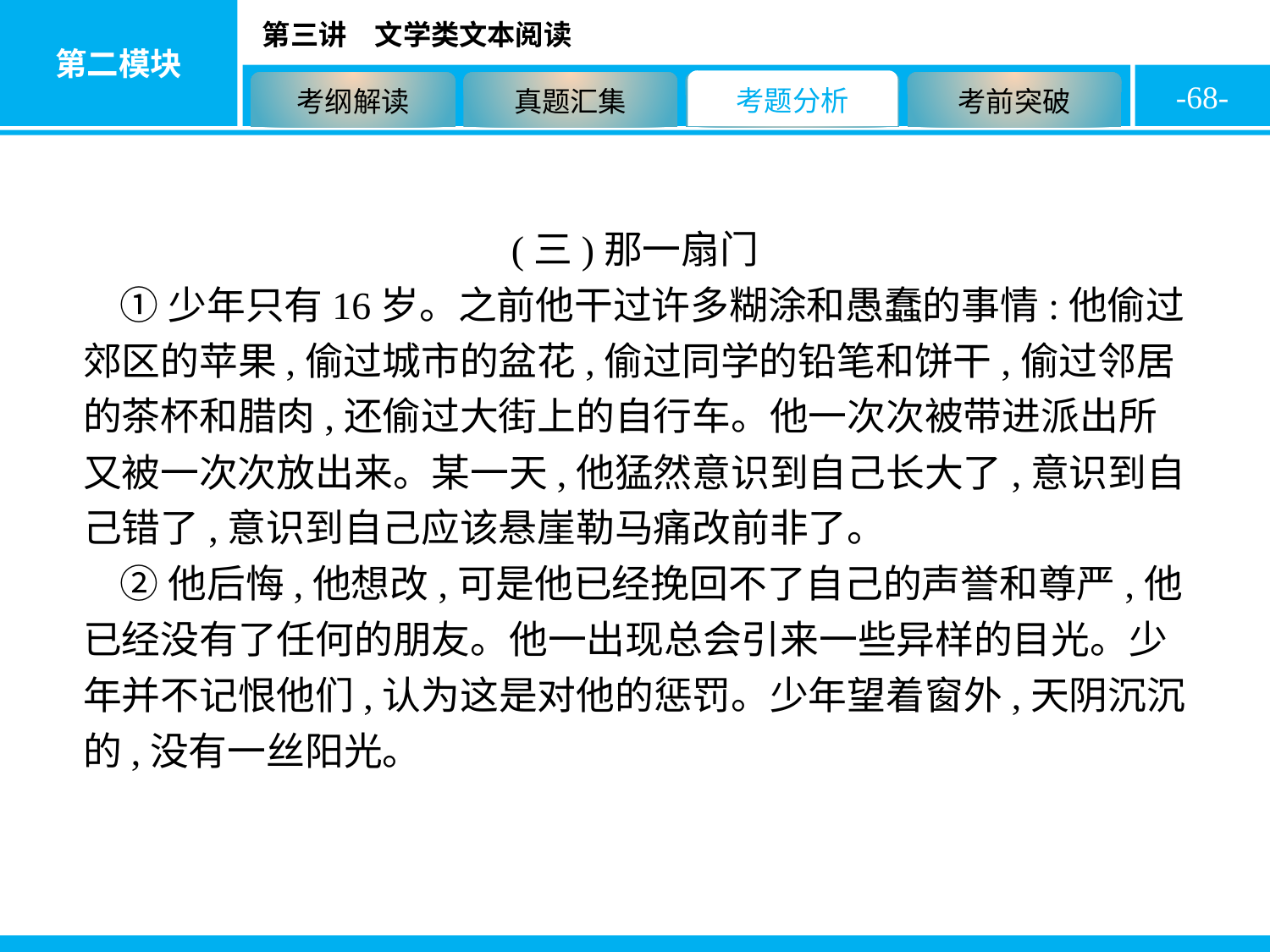

-68-
(三)那一扇门
①少年只有16岁。之前他干过许多糊涂和愚蠢的事情:他偷过郊区的苹果,偷过城市的盆花,偷过同学的铅笔和饼干,偷过邻居的茶杯和腊肉,还偷过大街上的自行车。他一次次被带进派出所又被一次次放出来。某一天,他猛然意识到自己长大了,意识到自己错了,意识到自己应该悬崖勒马痛改前非了。
②他后悔,他想改,可是他已经挽回不了自己的声誉和尊严,他已经没有了任何的朋友。他一出现总会引来一些异样的目光。少年并不记恨他们,认为这是对他的惩罚。少年望着窗外,天阴沉沉的,没有一丝阳光。